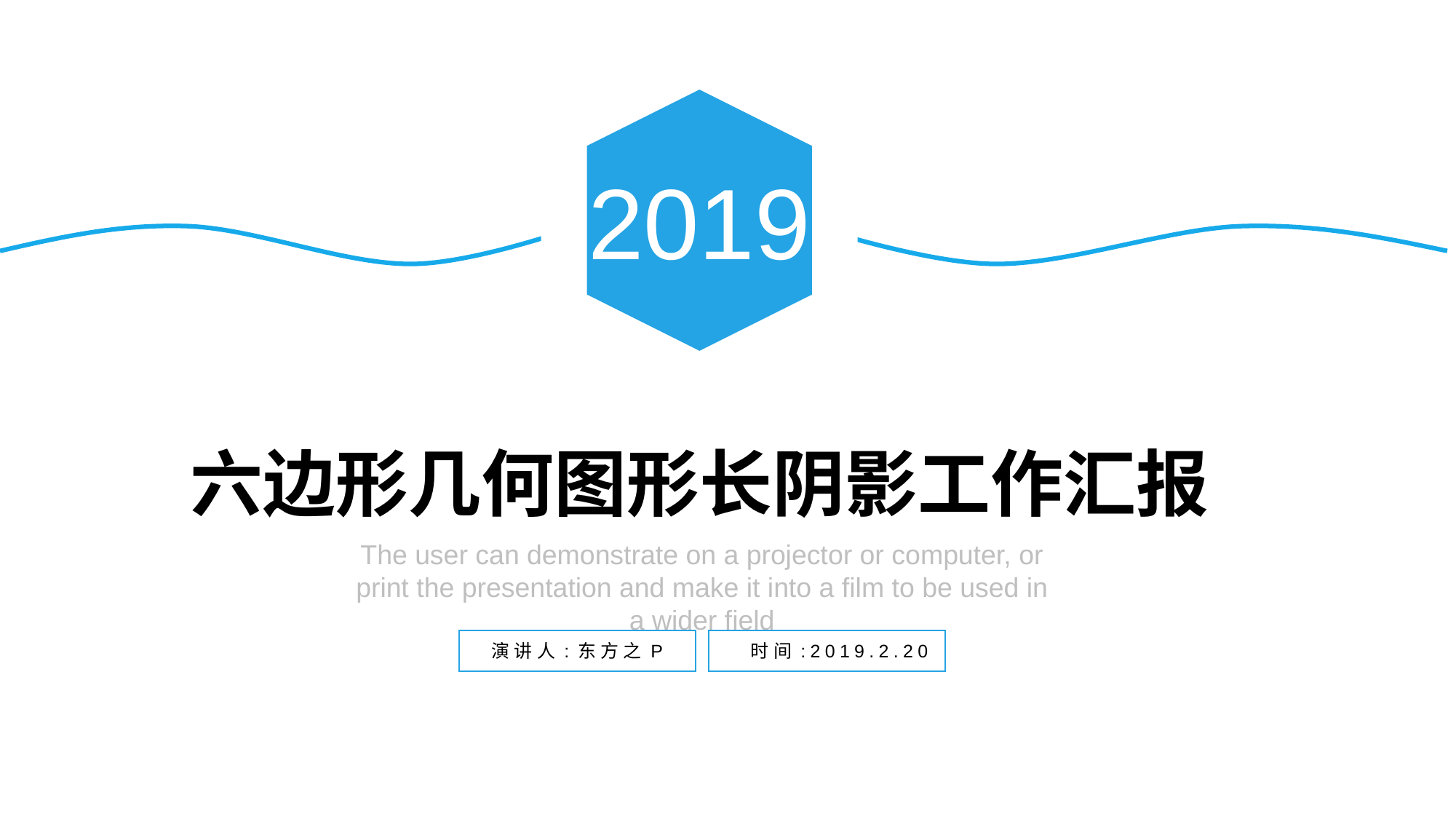

2019

六边形几何图形长阴影工作汇报
The user can demonstrate on a projector or computer, or print the presentation and make it into a film to be used in a wider field

时间:2019.2.20
演讲人:东方之P